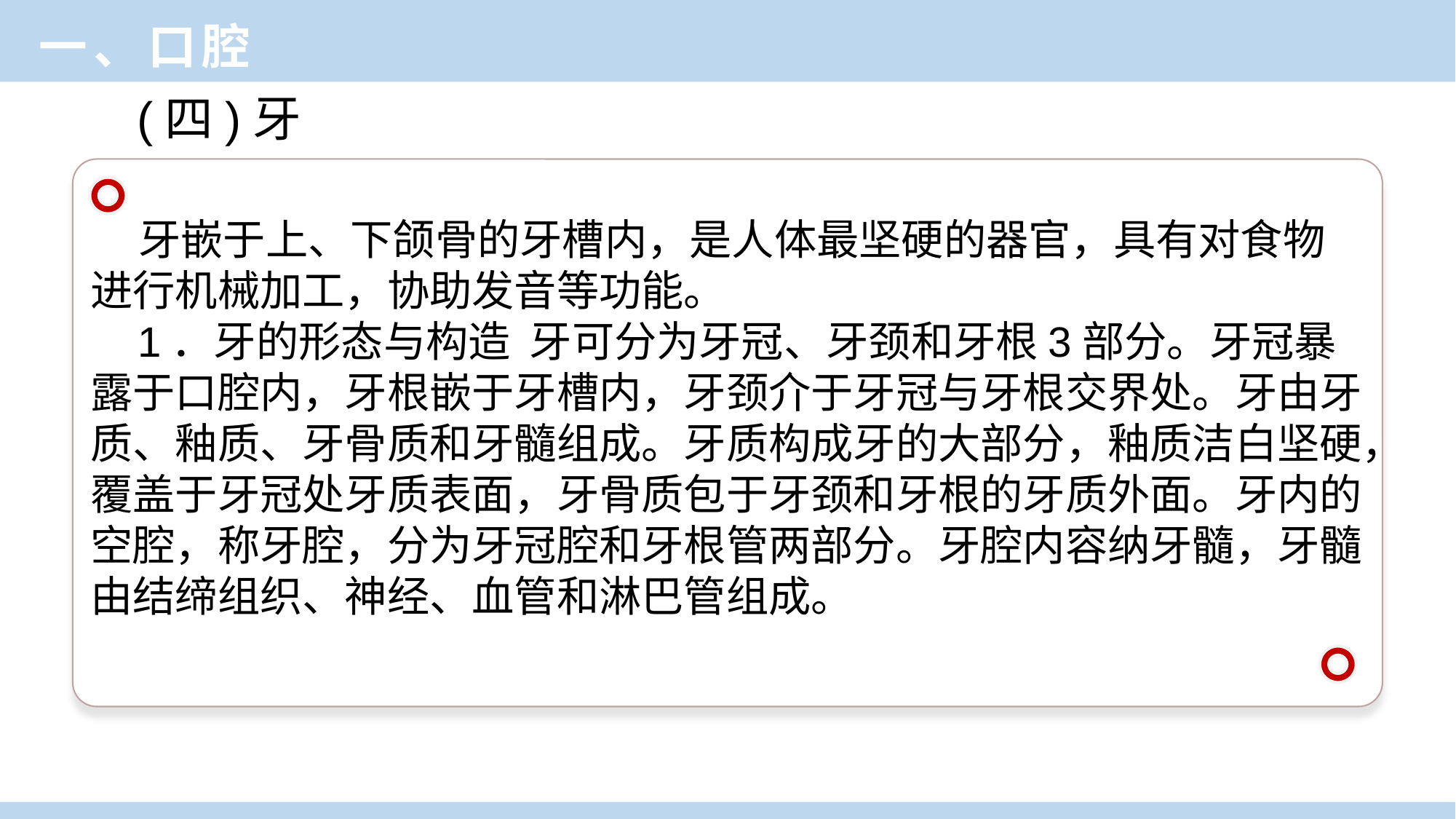

一、口腔
(四)牙
    牙嵌于上、下颌骨的牙槽内，是人体最坚硬的器官，具有对食物进行机械加工，协助发音等功能。
    1．牙的形态与构造  牙可分为牙冠、牙颈和牙根3部分。牙冠暴露于口腔内，牙根嵌于牙槽内，牙颈介于牙冠与牙根交界处。牙由牙质、釉质、牙骨质和牙髓组成。牙质构成牙的大部分，釉质洁白坚硬，覆盖于牙冠处牙质表面，牙骨质包于牙颈和牙根的牙质外面。牙内的空腔，称牙腔，分为牙冠腔和牙根管两部分。牙腔内容纳牙髓，牙髓由结缔组织、神经、血管和淋巴管组成。